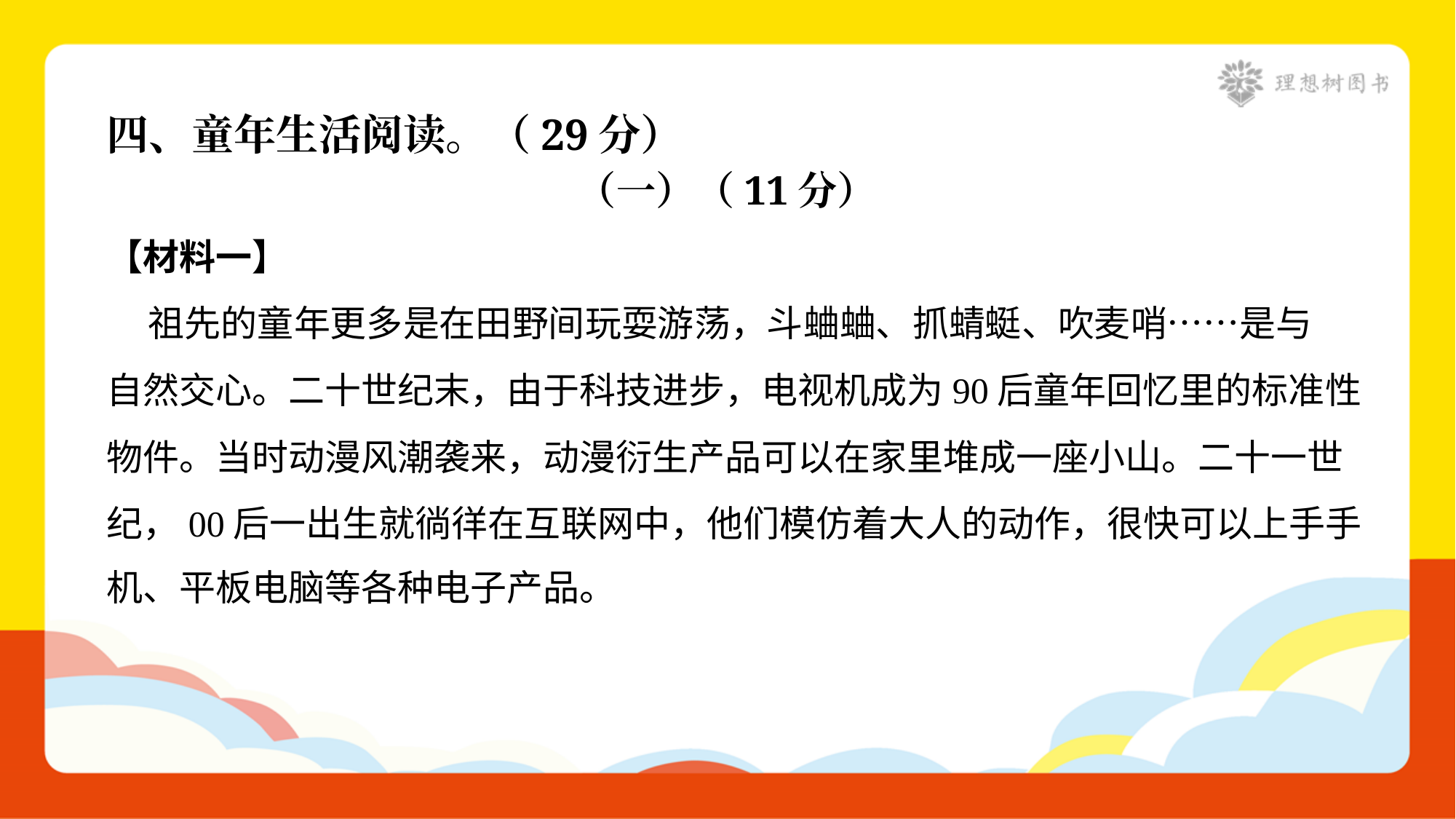

四、童年生活阅读。（29分）
（一）（11分）
【材料一】
    祖先的童年更多是在田野间玩耍游荡，斗蛐蛐、抓蜻蜓、吹麦哨……是与
自然交心。二十世纪末，由于科技进步，电视机成为90后童年回忆里的标准性
物件。当时动漫风潮袭来，动漫衍生产品可以在家里堆成一座小山。二十一世
纪，00后一出生就徜徉在互联网中，他们模仿着大人的动作，很快可以上手手
机、平板电脑等各种电子产品。